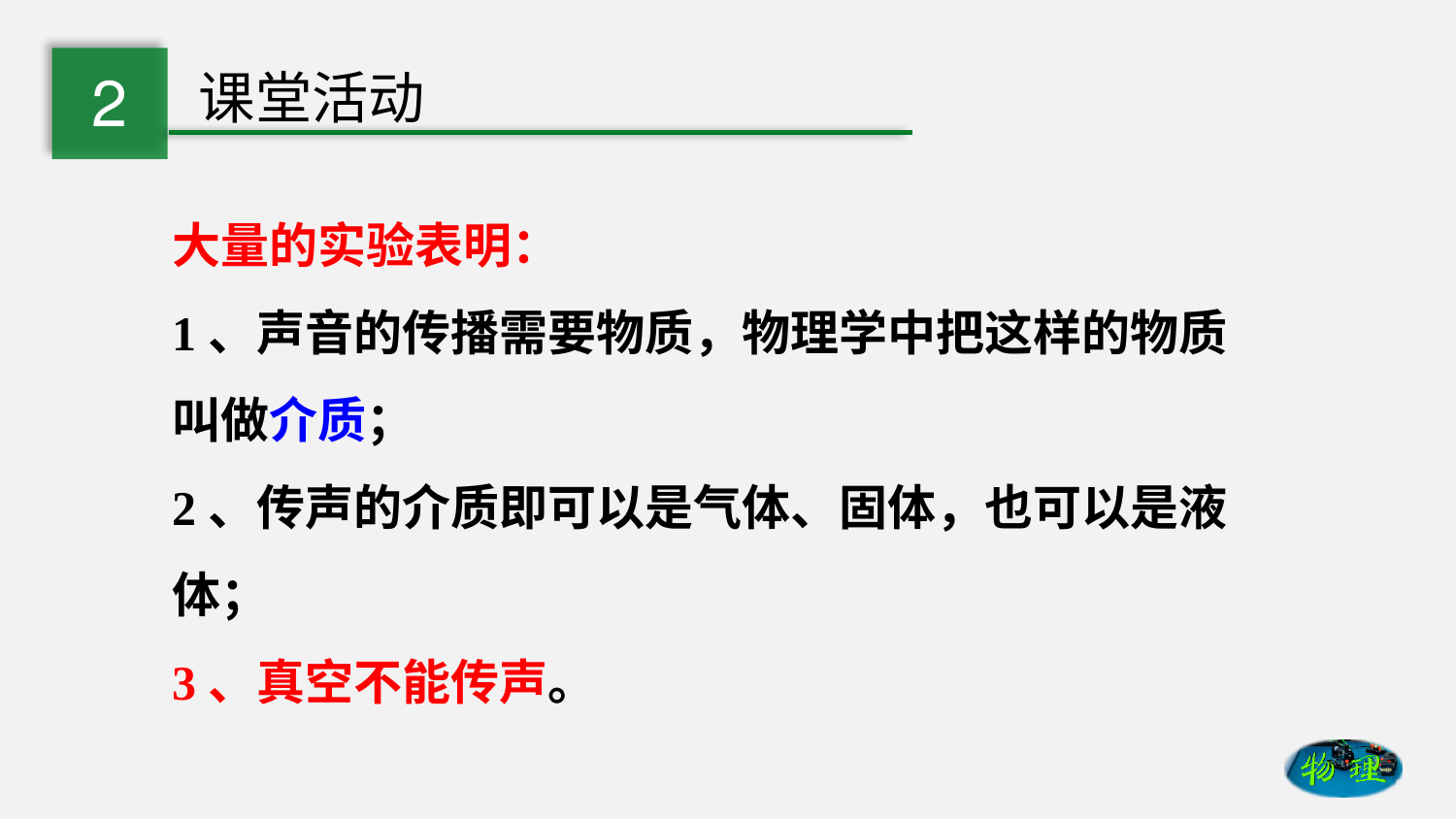

大量的实验表明：
1、声音的传播需要物质，物理学中把这样的物质叫做介质；
2、传声的介质即可以是气体、固体，也可以是液体；
3、真空不能传声。